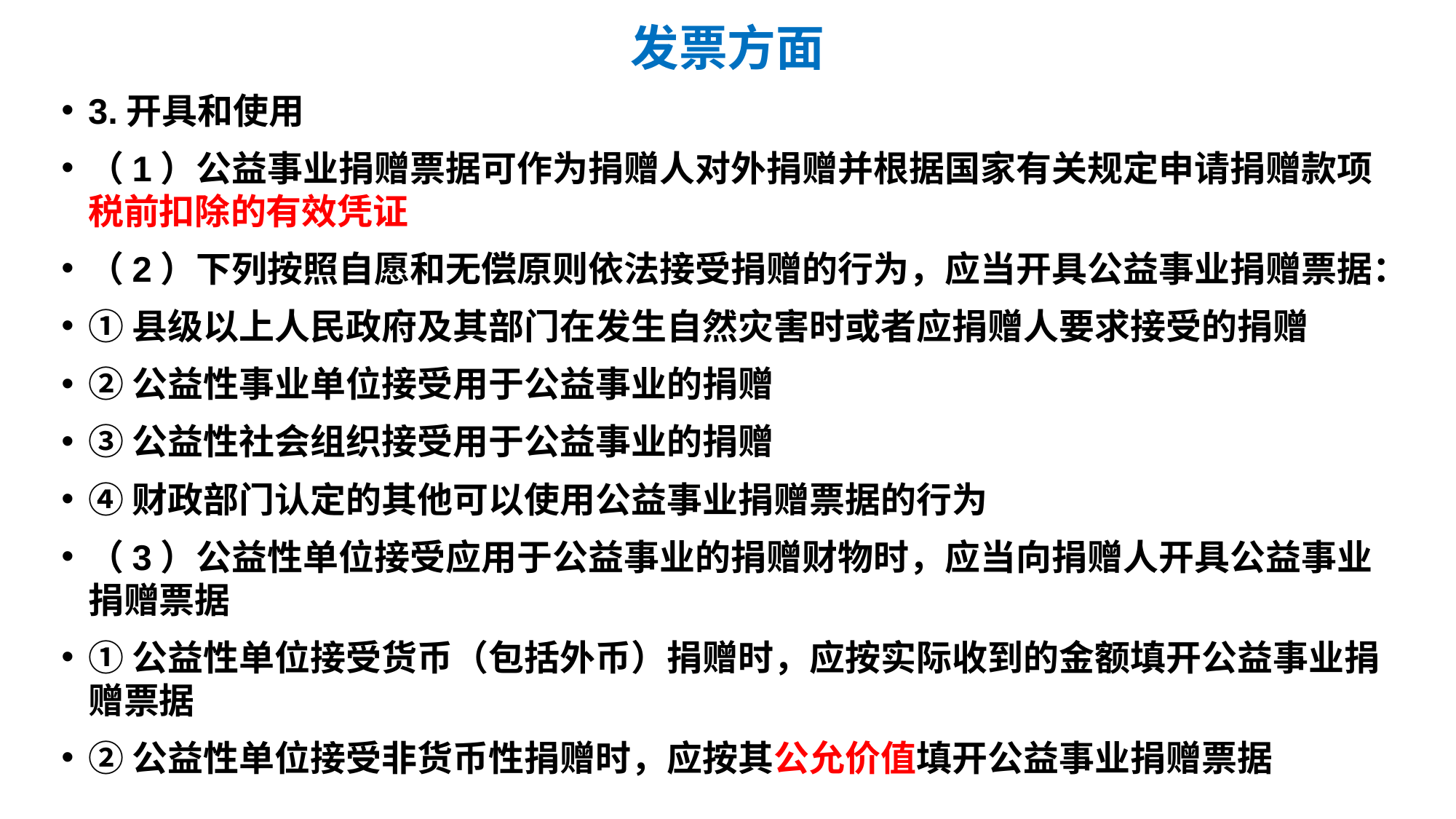

# 发票方面
3.开具和使用
（1）公益事业捐赠票据可作为捐赠人对外捐赠并根据国家有关规定申请捐赠款项税前扣除的有效凭证
（2）下列按照自愿和无偿原则依法接受捐赠的行为，应当开具公益事业捐赠票据：
①县级以上人民政府及其部门在发生自然灾害时或者应捐赠人要求接受的捐赠
②公益性事业单位接受用于公益事业的捐赠
③公益性社会组织接受用于公益事业的捐赠
④财政部门认定的其他可以使用公益事业捐赠票据的行为
（3）公益性单位接受应用于公益事业的捐赠财物时，应当向捐赠人开具公益事业捐赠票据
①公益性单位接受货币（包括外币）捐赠时，应按实际收到的金额填开公益事业捐赠票据
②公益性单位接受非货币性捐赠时，应按其公允价值填开公益事业捐赠票据